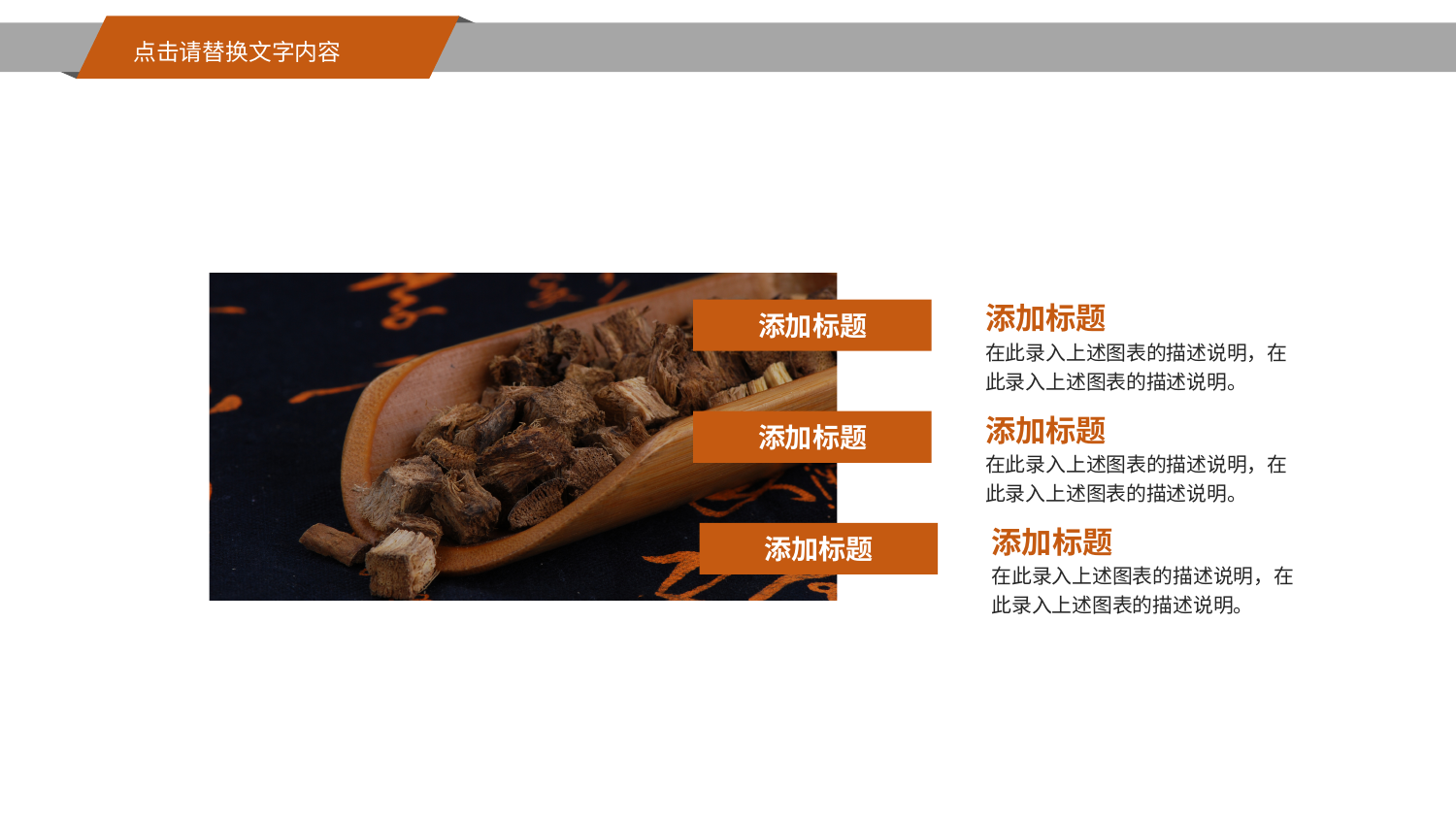

点击请替换文字内容

添加标题

添加标题
在此录入上述图表的描述说明，在此录入上述图表的描述说明。
添加标题

添加标题
在此录入上述图表的描述说明，在此录入上述图表的描述说明。
添加标题

添加标题
在此录入上述图表的描述说明，在此录入上述图表的描述说明。